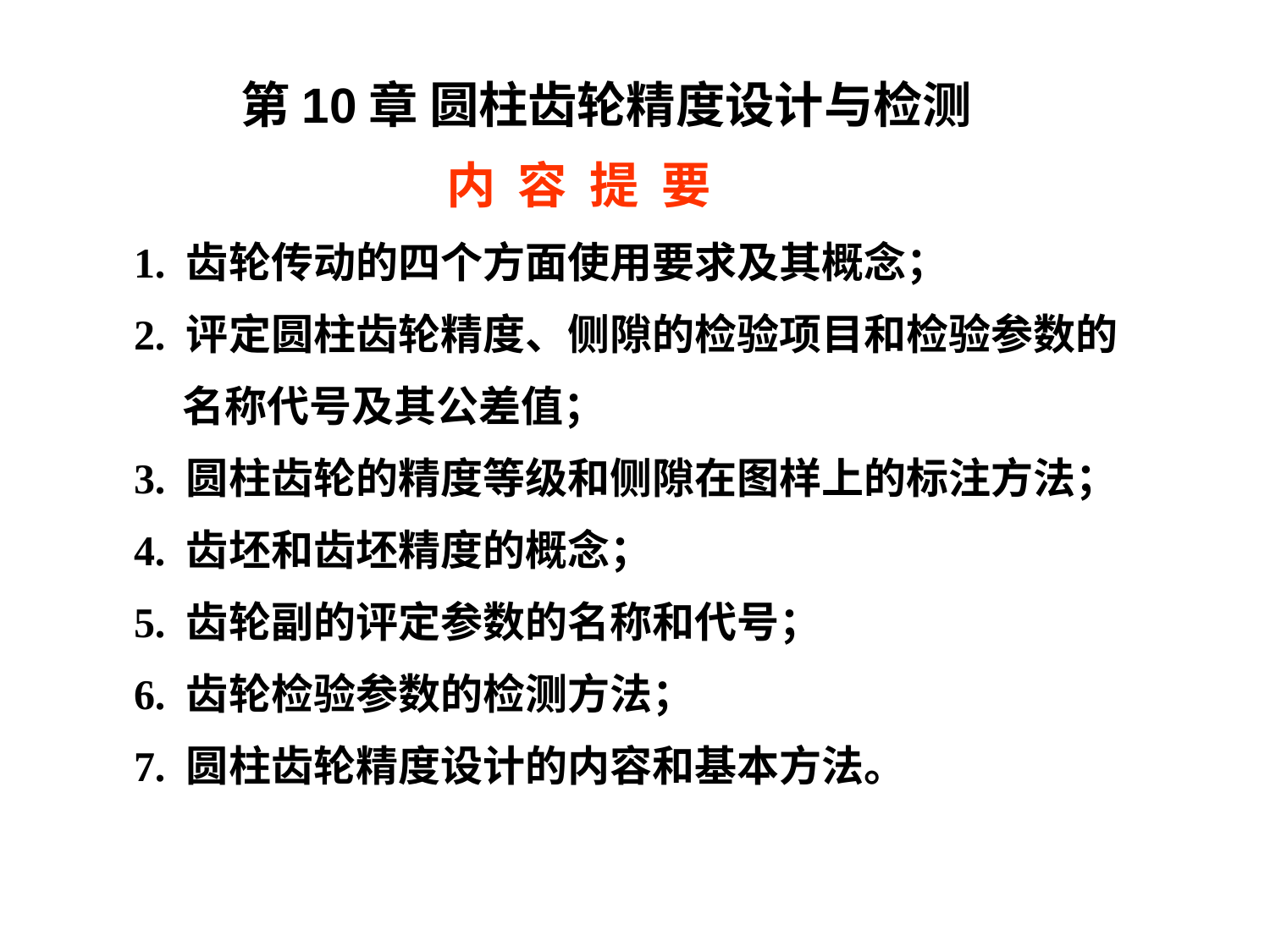

3
第10章 圆柱齿轮精度设计与检测
内  容  提  要
1. 齿轮传动的四个方面使用要求及其概念；
2. 评定圆柱齿轮精度、侧隙的检验项目和检验参数的
    名称代号及其公差值；
3. 圆柱齿轮的精度等级和侧隙在图样上的标注方法；
4. 齿坯和齿坯精度的概念；
5. 齿轮副的评定参数的名称和代号；
6. 齿轮检验参数的检测方法；
7. 圆柱齿轮精度设计的内容和基本方法。